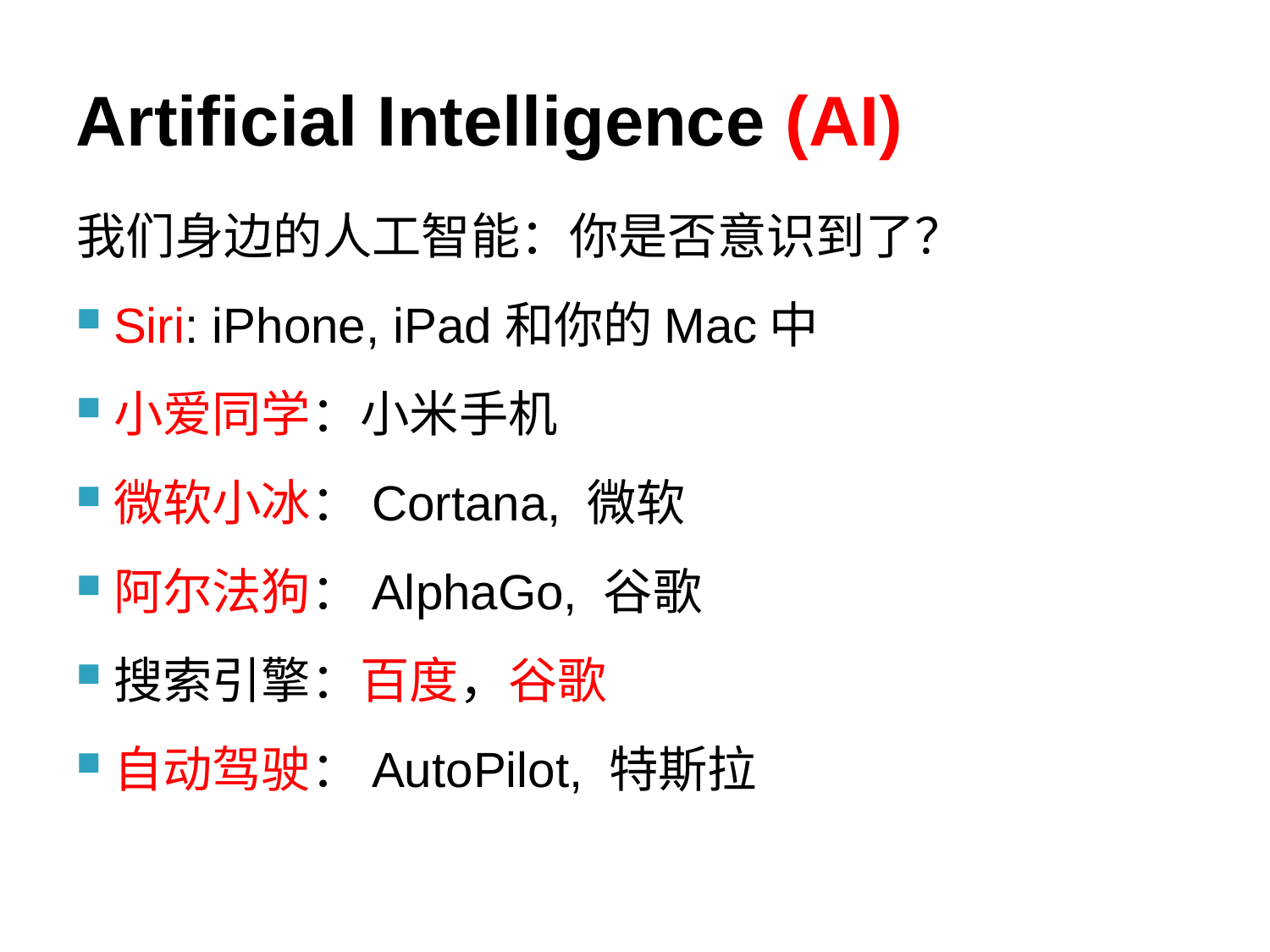

# Artificial Intelligence (AI)
我们身边的人工智能：你是否意识到了？
Siri: iPhone, iPad和你的Mac中
小爱同学：小米手机
微软小冰：Cortana, 微软
阿尔法狗：AlphaGo, 谷歌
搜索引擎：百度，谷歌
自动驾驶：AutoPilot, 特斯拉